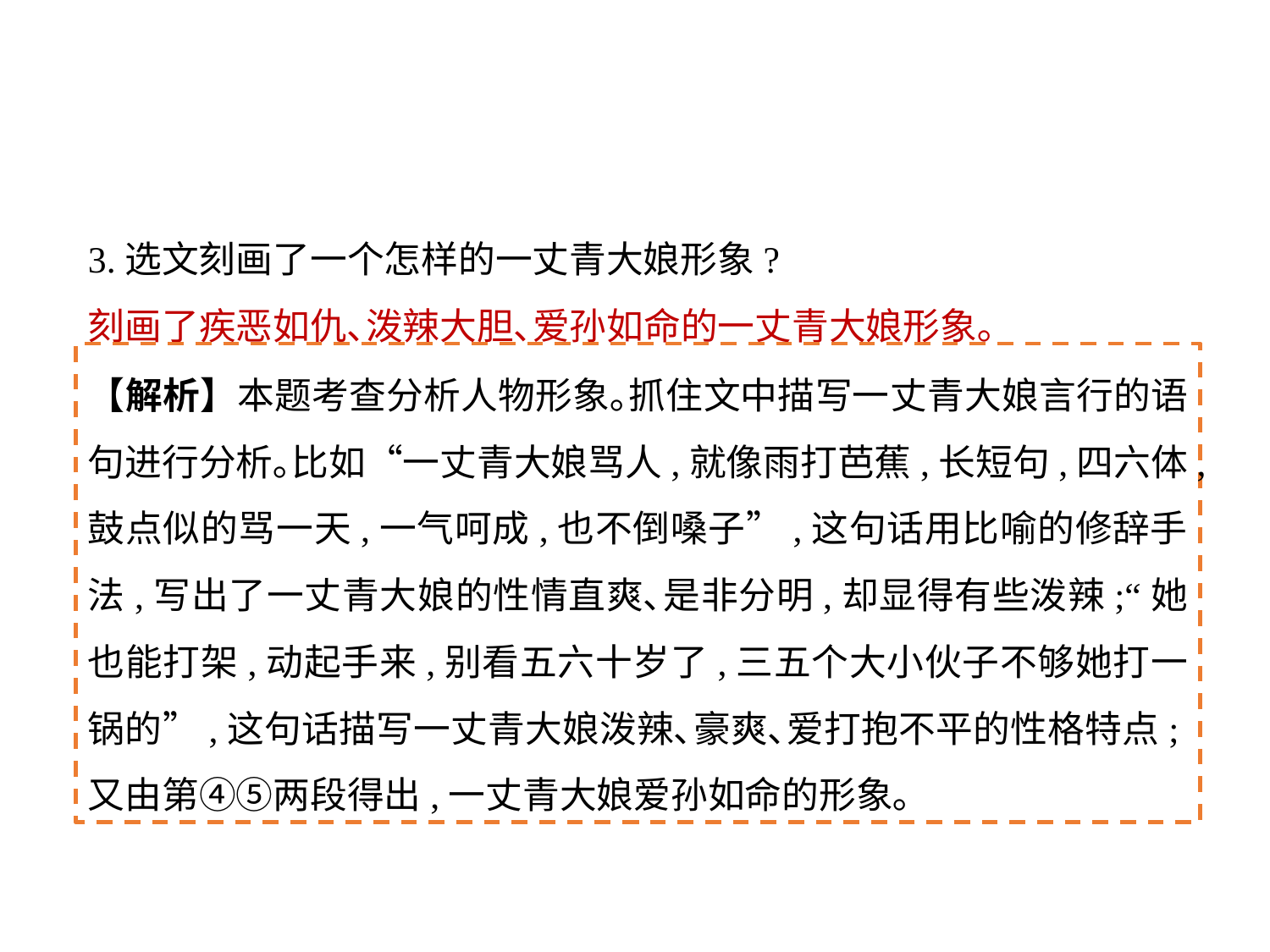

3.选文刻画了一个怎样的一丈青大娘形象?
刻画了疾恶如仇､泼辣大胆､爱孙如命的一丈青大娘形象｡
【解析】本题考查分析人物形象｡抓住文中描写一丈青大娘言行的语句进行分析｡比如“一丈青大娘骂人,就像雨打芭蕉,长短句,四六体,鼓点似的骂一天,一气呵成,也不倒嗓子”,这句话用比喻的修辞手法,写出了一丈青大娘的性情直爽､是非分明,却显得有些泼辣;“她也能打架,动起手来,别看五六十岁了,三五个大小伙子不够她打一锅的”,这句话描写一丈青大娘泼辣､豪爽､爱打抱不平的性格特点;又由第④⑤两段得出,一丈青大娘爱孙如命的形象｡